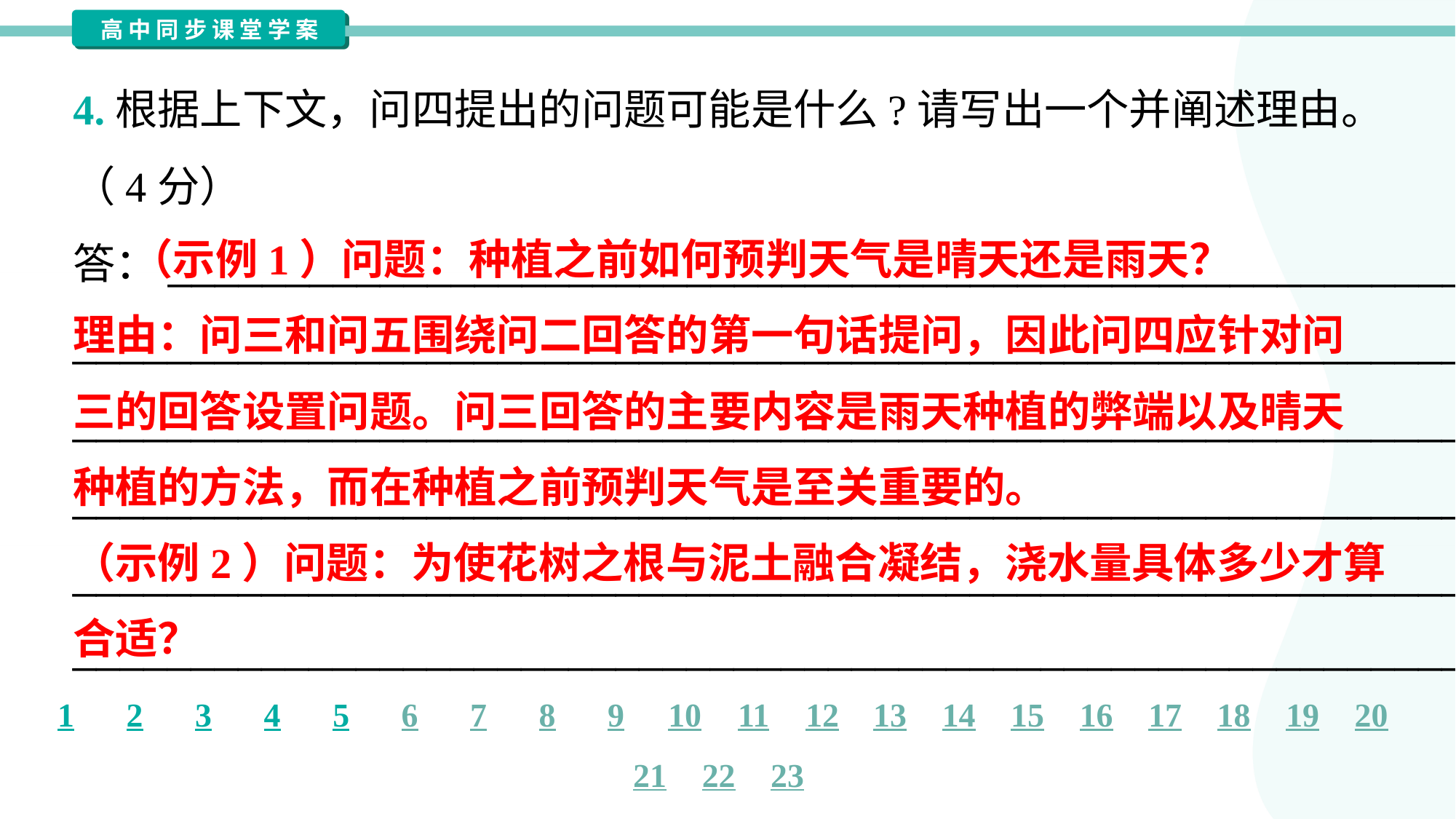

4.根据上下文，问四提出的问题可能是什么?请写出一个并阐述理由。
（4分）
答：_________________________________________________________
_____________________________________________________________
_____________________________________________________________
_____________________________________________________________
_____________________________________________________________
_____________________________________________________________
     （示例1）问题：种植之前如何预判天气是晴天还是雨天？
理由：问三和问五围绕问二回答的第一句话提问，因此问四应针对问
三的回答设置问题。问三回答的主要内容是雨天种植的弊端以及晴天
种植的方法，而在种植之前预判天气是至关重要的。
（示例2）问题：为使花树之根与泥土融合凝结，浇水量具体多少才算
合适？